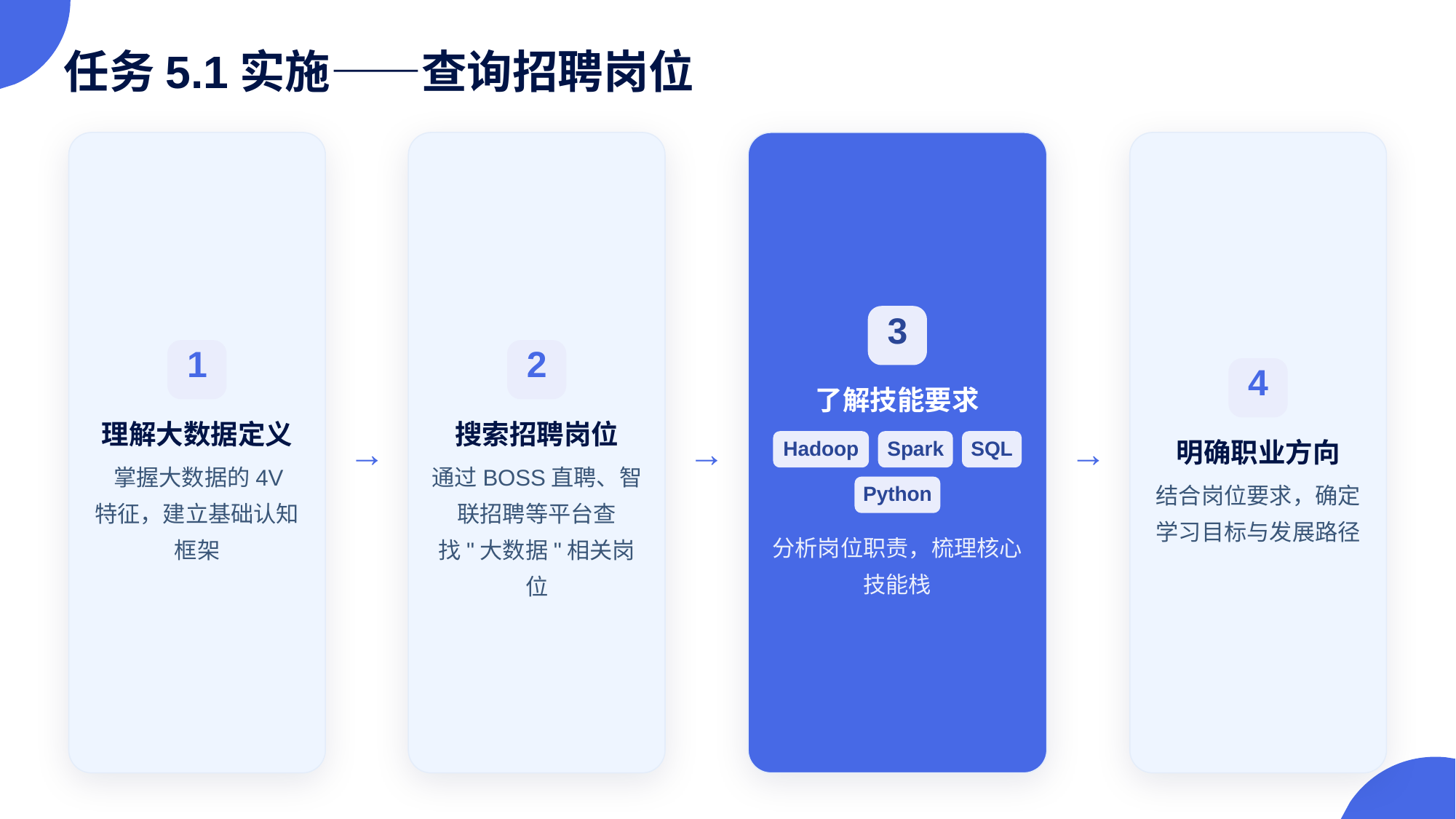

任务5.1实施——查询招聘岗位

3

1
2

4
了解技能要求
理解大数据定义
搜索招聘岗位
→
→
→

明确职业方向
Hadoop
Spark
SQL
掌握大数据的4V特征，建立基础认知框架
通过BOSS直聘、智联招聘等平台查找"大数据"相关岗位
结合岗位要求，确定学习目标与发展路径

Python
分析岗位职责，梳理核心技能栈